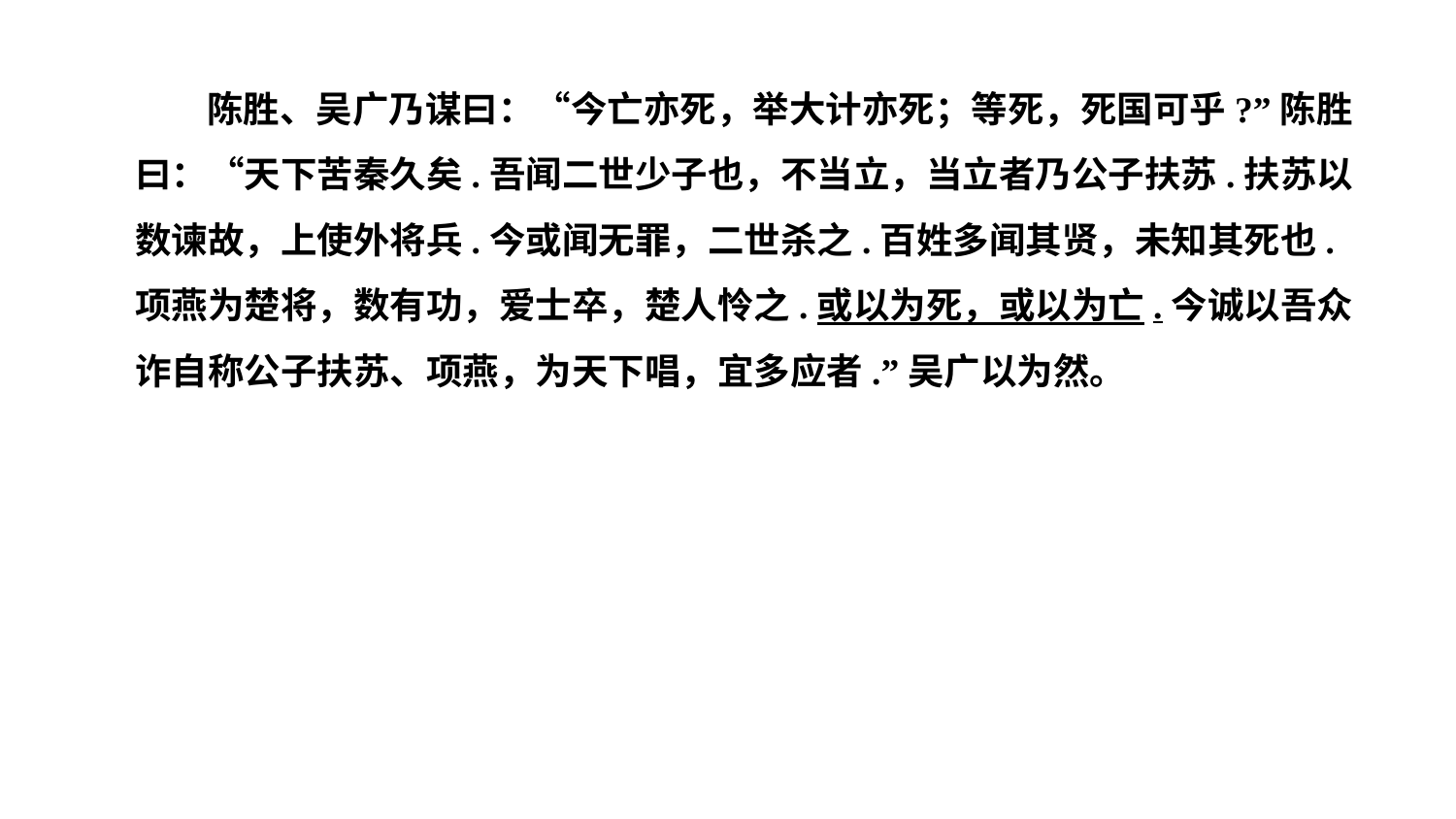

陈胜、吴广乃谋曰：“今亡亦死，举大计亦死；等死，死国可乎?”陈胜曰：“天下苦秦久矣.吾闻二世少子也，不当立，当立者乃公子扶苏.扶苏以数谏故，上使外将兵.今或闻无罪，二世杀之.百姓多闻其贤，未知其死也.项燕为楚将，数有功，爱士卒，楚人怜之.或以为死，或以为亡.今诚以吾众诈自称公子扶苏、项燕，为天下唱，宜多应者.”吴广以为然。